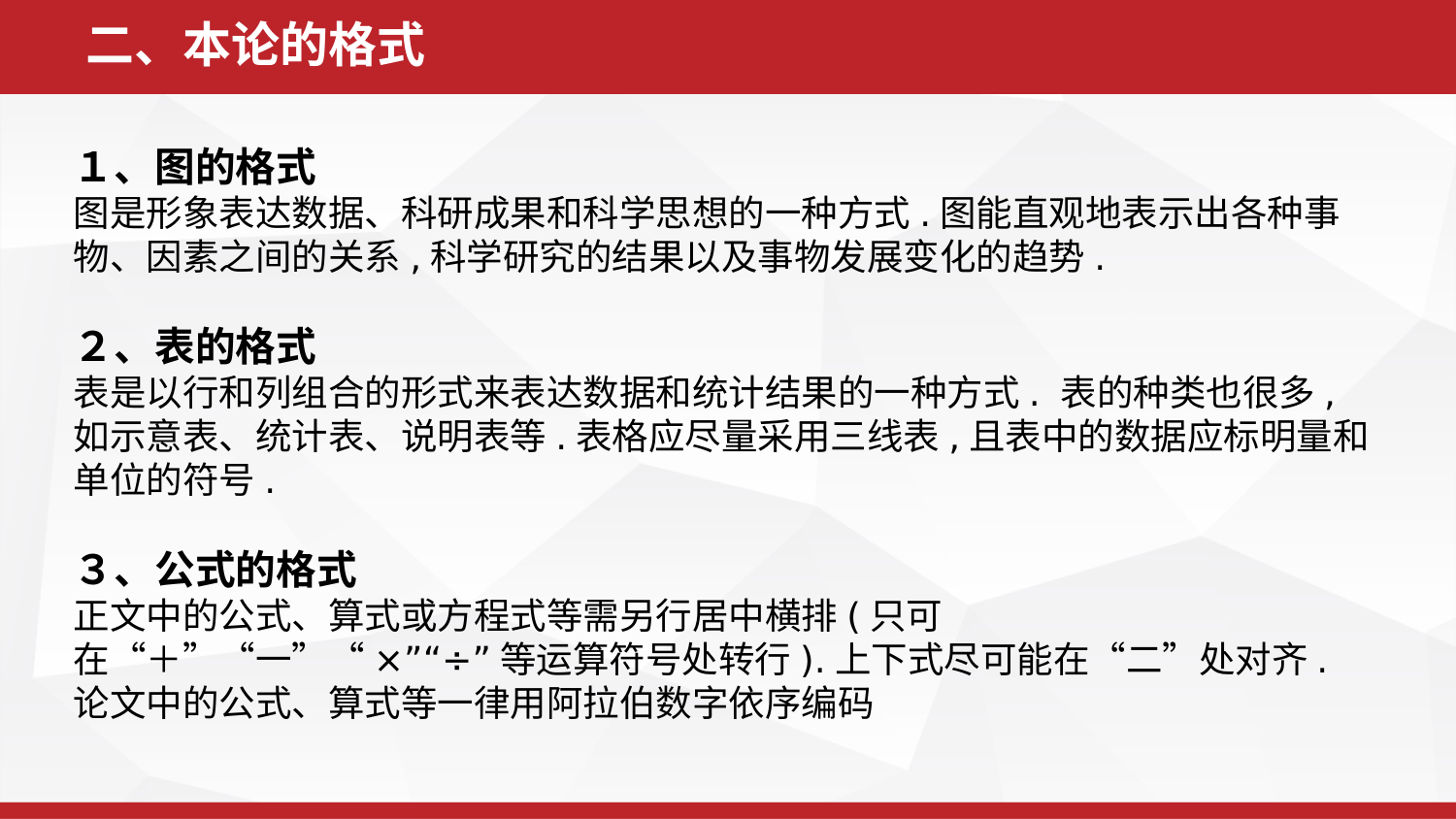

二、本论的格式
１、图的格式
图是形象表达数据、科研成果和科学思想的一种方式.图能直观地表示出各种事物、因素之间的关系,科学研究的结果以及事物发展变化的趋势.

２、表的格式
表是以行和列组合的形式来表达数据和统计结果的一种方式. 表的种类也很多,如示意表、统计表、说明表等.表格应尽量采用三线表,且表中的数据应标明量和单位的符号.

３、公式的格式
正文中的公式、算式或方程式等需另行居中横排(只可在“＋”“一”“×”“÷”等运算符号处转行).上下式尽可能在“二”处对齐. 论文中的公式、算式等一律用阿拉伯数字依序编码